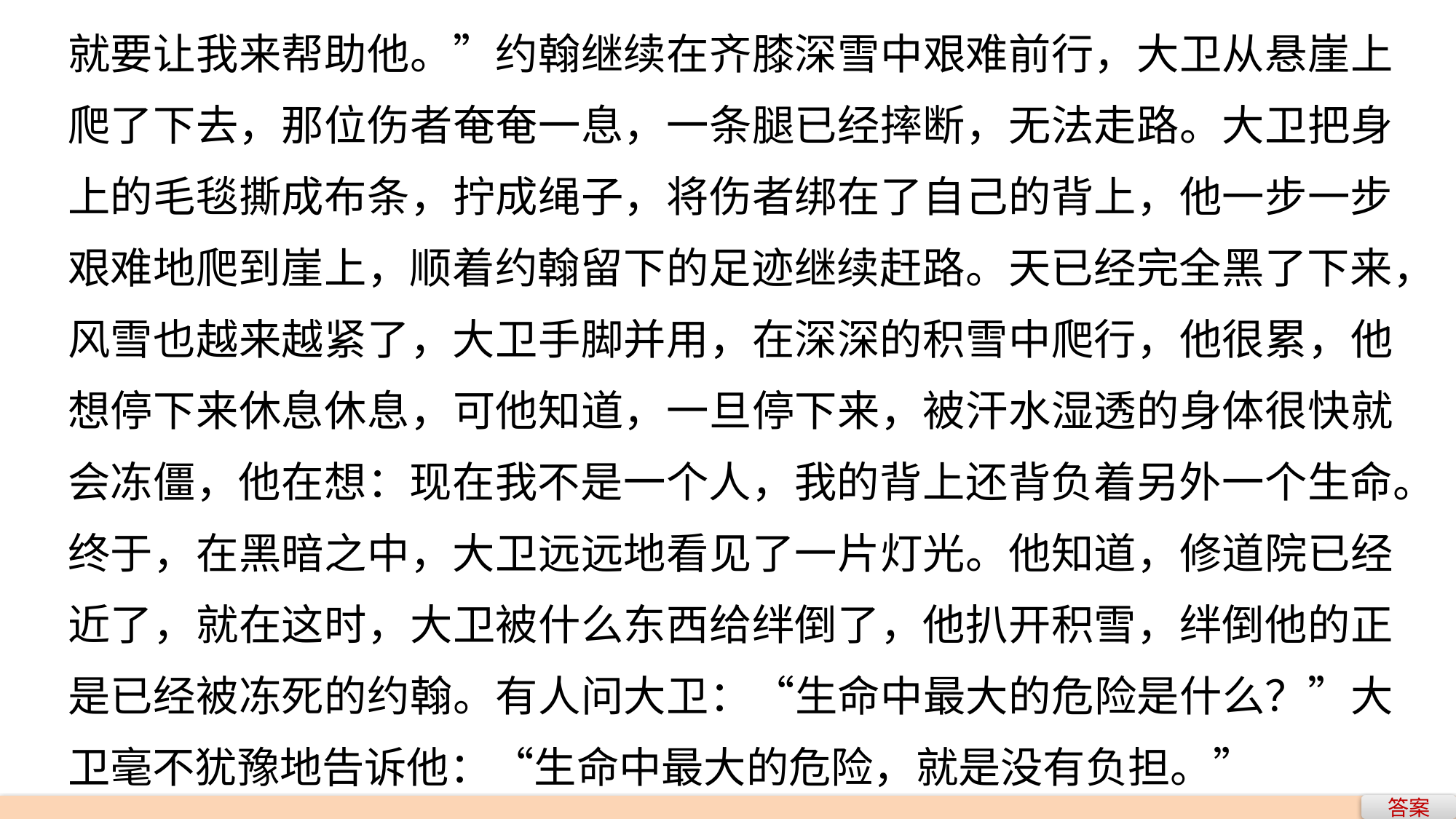

就要让我来帮助他。”约翰继续在齐膝深雪中艰难前行，大卫从悬崖上爬了下去，那位伤者奄奄一息，一条腿已经摔断，无法走路。大卫把身上的毛毯撕成布条，拧成绳子，将伤者绑在了自己的背上，他一步一步艰难地爬到崖上，顺着约翰留下的足迹继续赶路。天已经完全黑了下来，风雪也越来越紧了，大卫手脚并用，在深深的积雪中爬行，他很累，他想停下来休息休息，可他知道，一旦停下来，被汗水湿透的身体很快就会冻僵，他在想：现在我不是一个人，我的背上还背负着另外一个生命。终于，在黑暗之中，大卫远远地看见了一片灯光。他知道，修道院已经近了，就在这时，大卫被什么东西给绊倒了，他扒开积雪，绊倒他的正是已经被冻死的约翰。有人问大卫：“生命中最大的危险是什么？”大卫毫不犹豫地告诉他：“生命中最大的危险，就是没有负担。”
答案